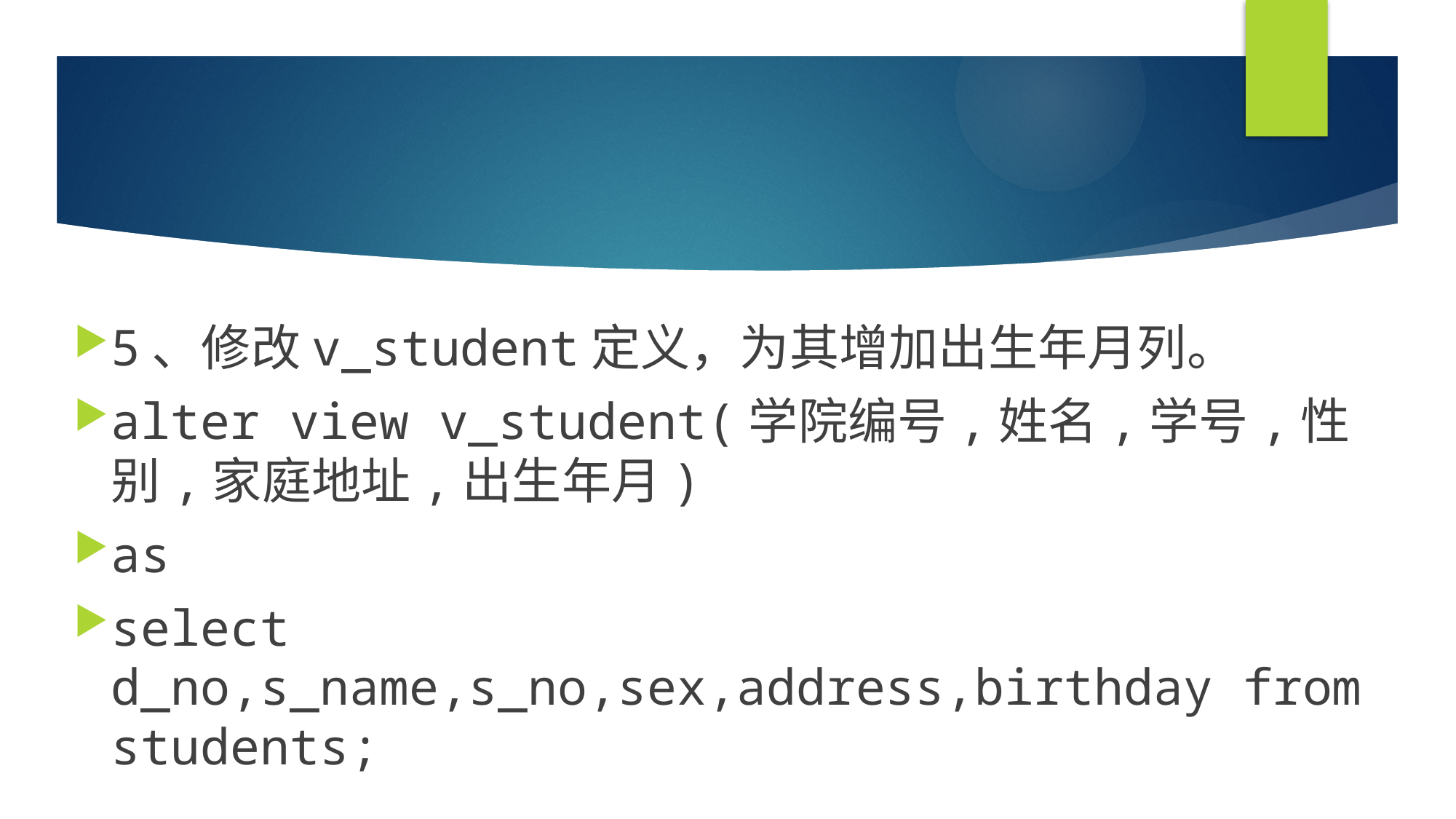

#
5、修改v_student定义，为其增加出生年月列。
alter view v_student(学院编号,姓名,学号,性别,家庭地址,出生年月)
as
select d_no,s_name,s_no,sex,address,birthday from students;